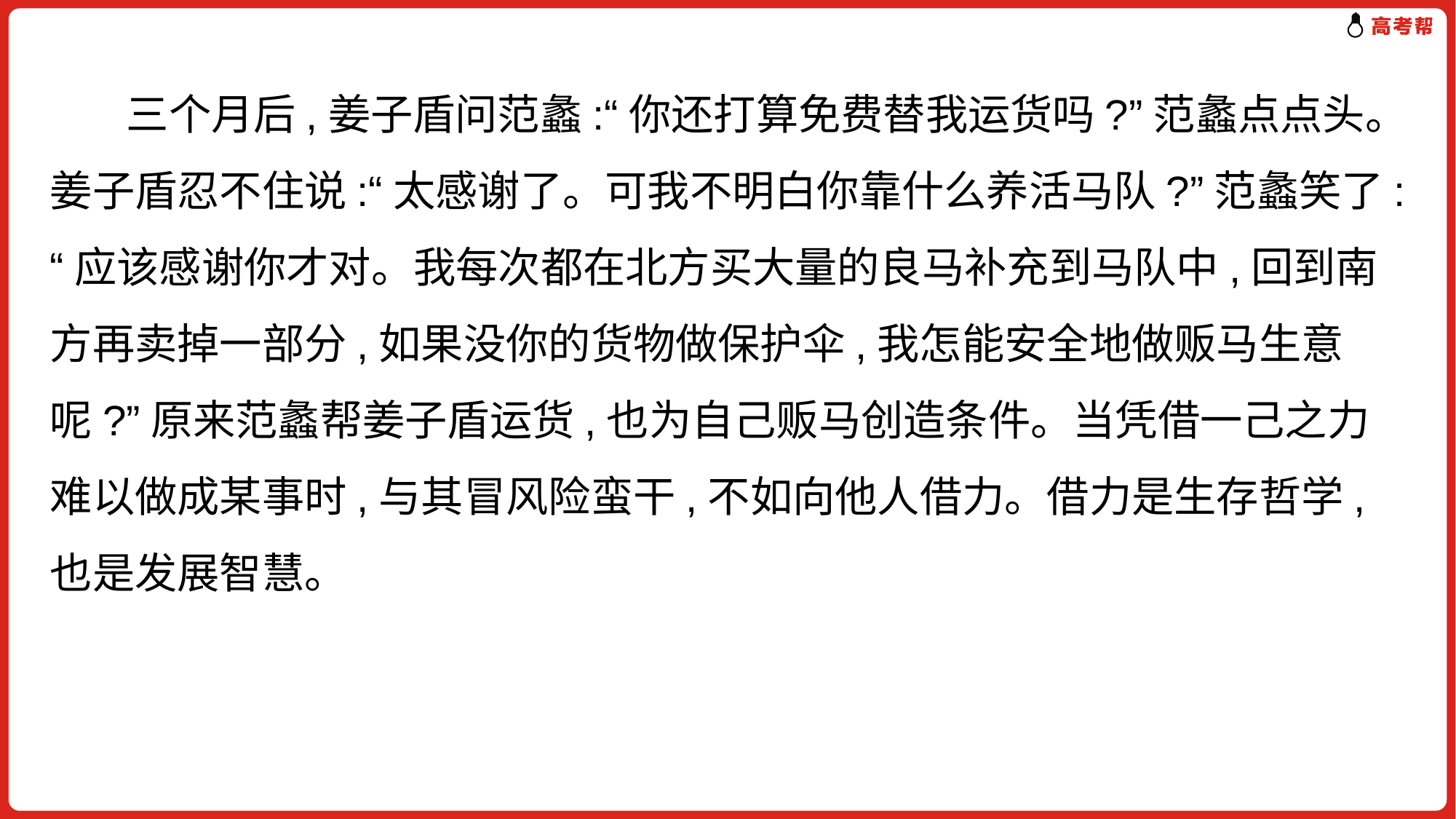

三个月后,姜子盾问范蠡:“你还打算免费替我运货吗?”范蠡点点头。姜子盾忍不住说:“太感谢了。可我不明白你靠什么养活马队?”范蠡笑了:“应该感谢你才对。我每次都在北方买大量的良马补充到马队中,回到南方再卖掉一部分,如果没你的货物做保护伞,我怎能安全地做贩马生意呢?”原来范蠡帮姜子盾运货,也为自己贩马创造条件。当凭借一己之力难以做成某事时,与其冒风险蛮干,不如向他人借力。借力是生存哲学,也是发展智慧。